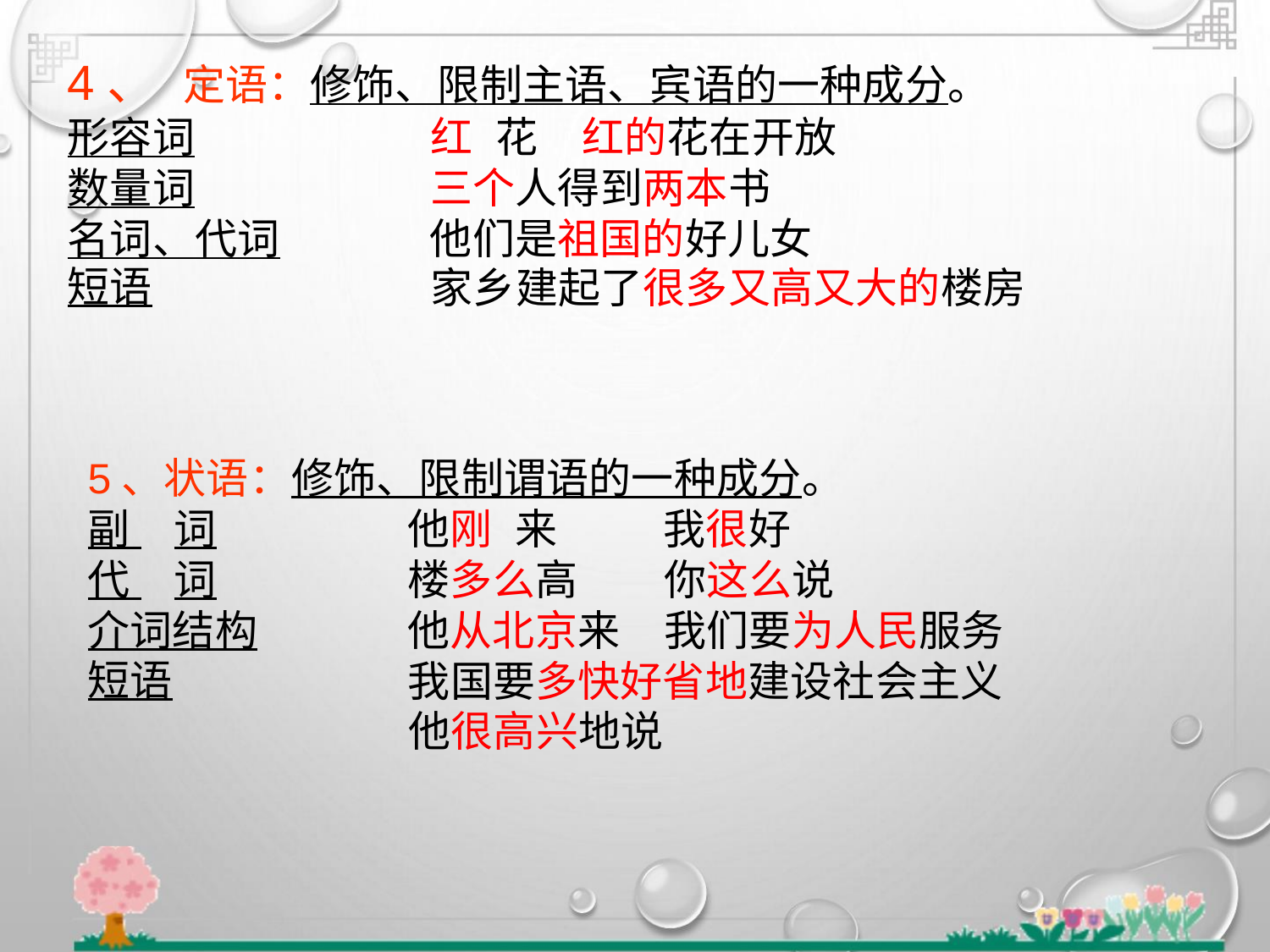

4、 定语：修饰、限制主语、宾语的一种成分。
形容词
数量词
名词、代词
短语
红 花 红的花在开放
三个人得到两本书
他们是祖国的好儿女
家乡建起了很多又高又大的楼房
5、状语：修饰、限制谓语的一种成分。
副 词
代 词
介词结构
短语
他刚 来
我很好
楼多么高 你这么说
他从北京来 我们要为人民服务
我国要多快好省地建设社会主义
他很高兴地说